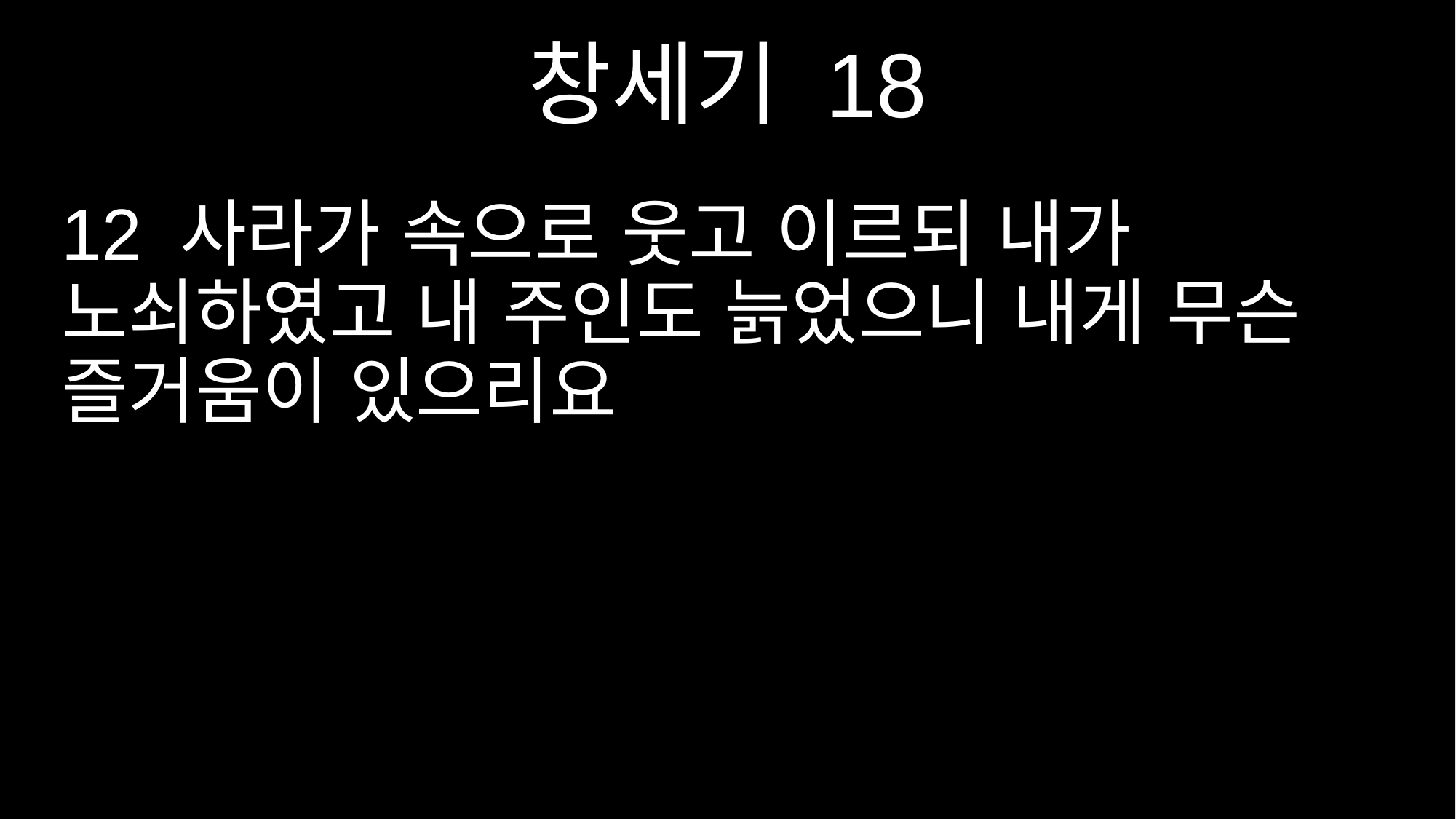

창세기 18
12 사라가 속으로 웃고 이르되 내가 노쇠하였고 내 주인도 늙었으니 내게 무슨 즐거움이 있으리요